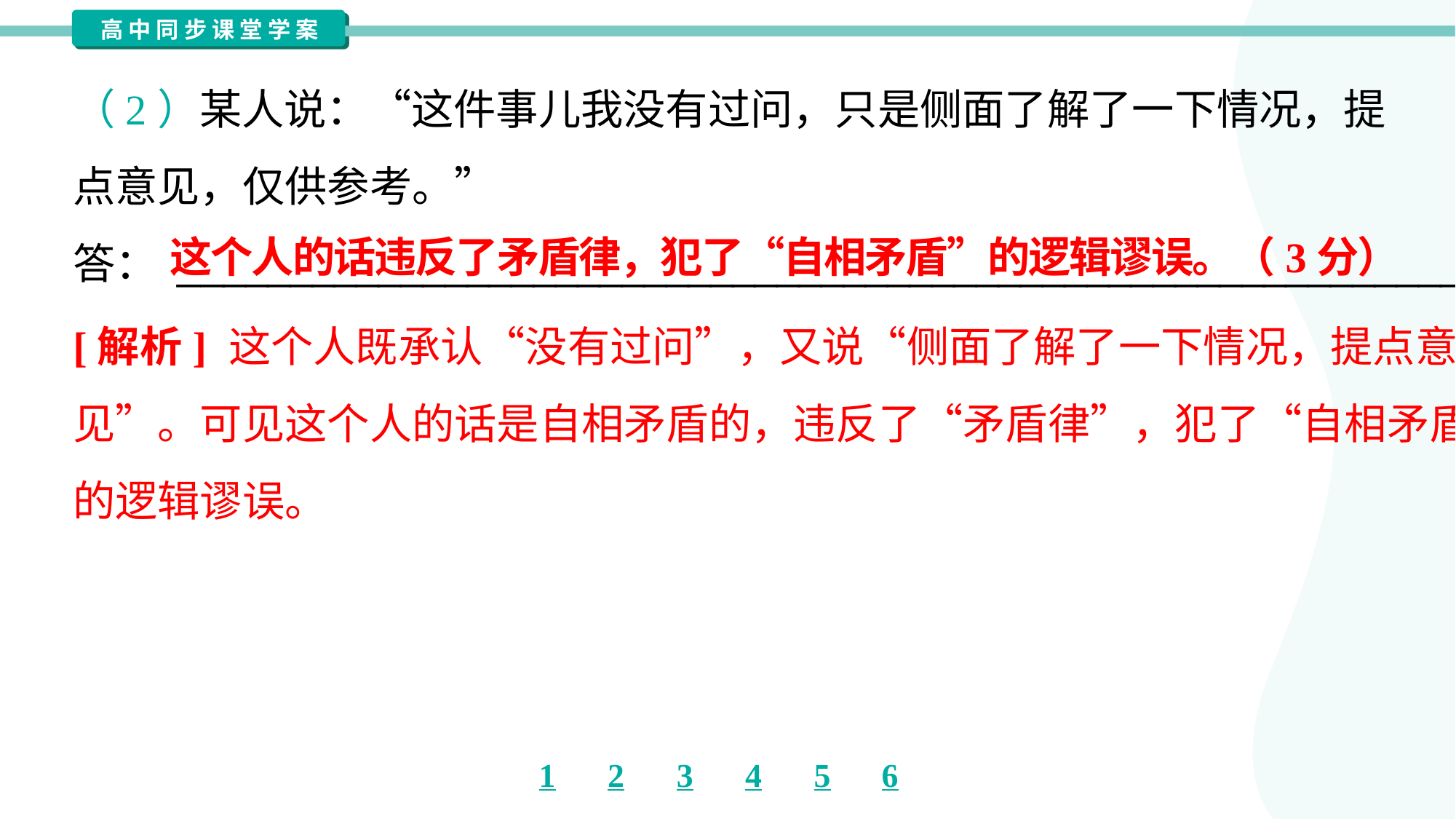

（2）某人说：“这件事儿我没有过问，只是侧面了解了一下情况，提
点意见，仅供参考。”
答： ___________________________________________________________
这个人的话违反了矛盾律，犯了“自相矛盾”的逻辑谬误。（3分）
[解析] 这个人既承认“没有过问”，又说“侧面了解了一下情况，提点意
见”。可见这个人的话是自相矛盾的，违反了“矛盾律”，犯了“自相矛盾”
的逻辑谬误。